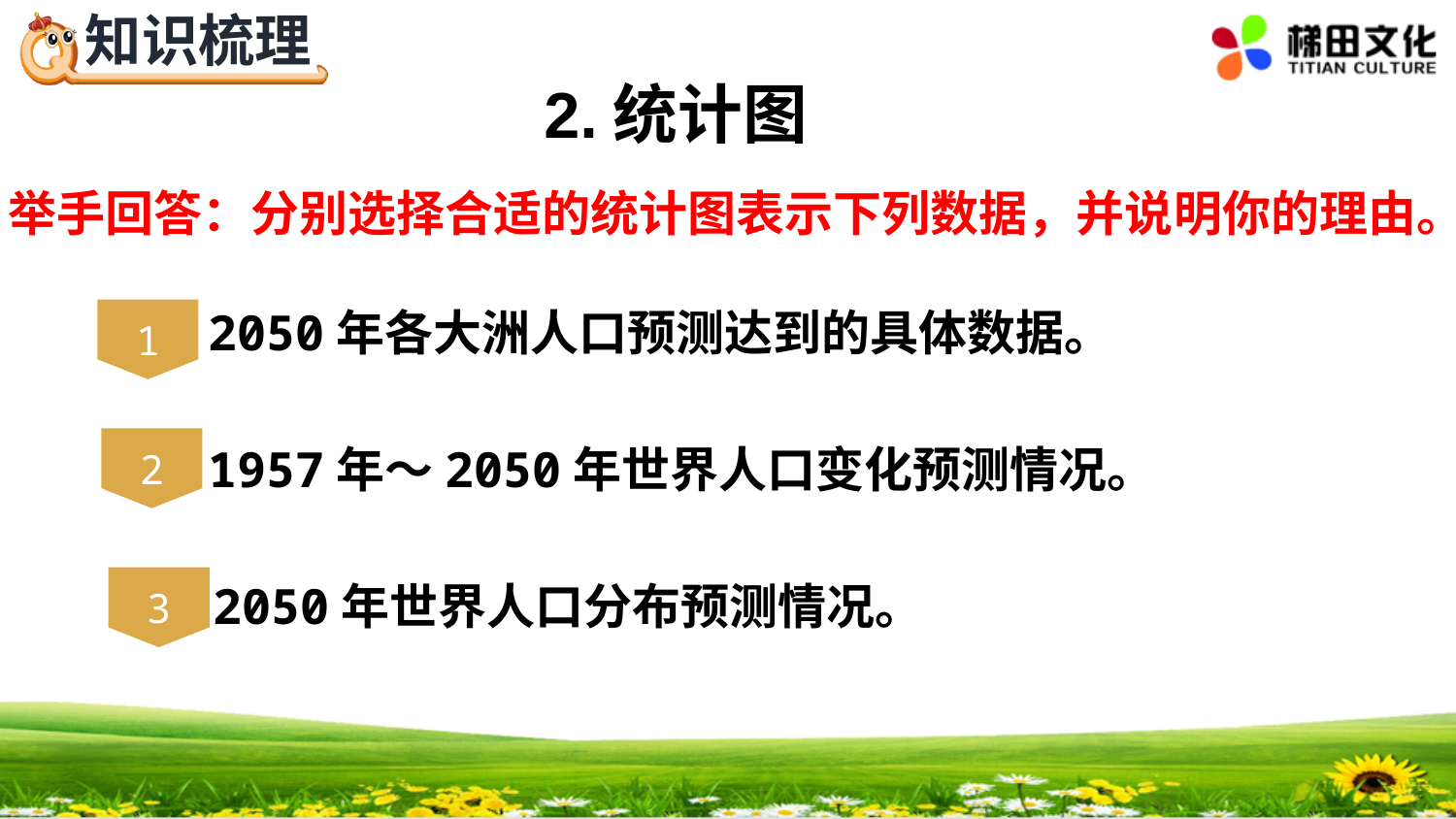

2.统计图
举手回答：分别选择合适的统计图表示下列数据，并说明你的理由。
2050年各大洲人口预测达到的具体数据。
1
2
1957年～2050年世界人口变化预测情况。
2050年世界人口分布预测情况。
3